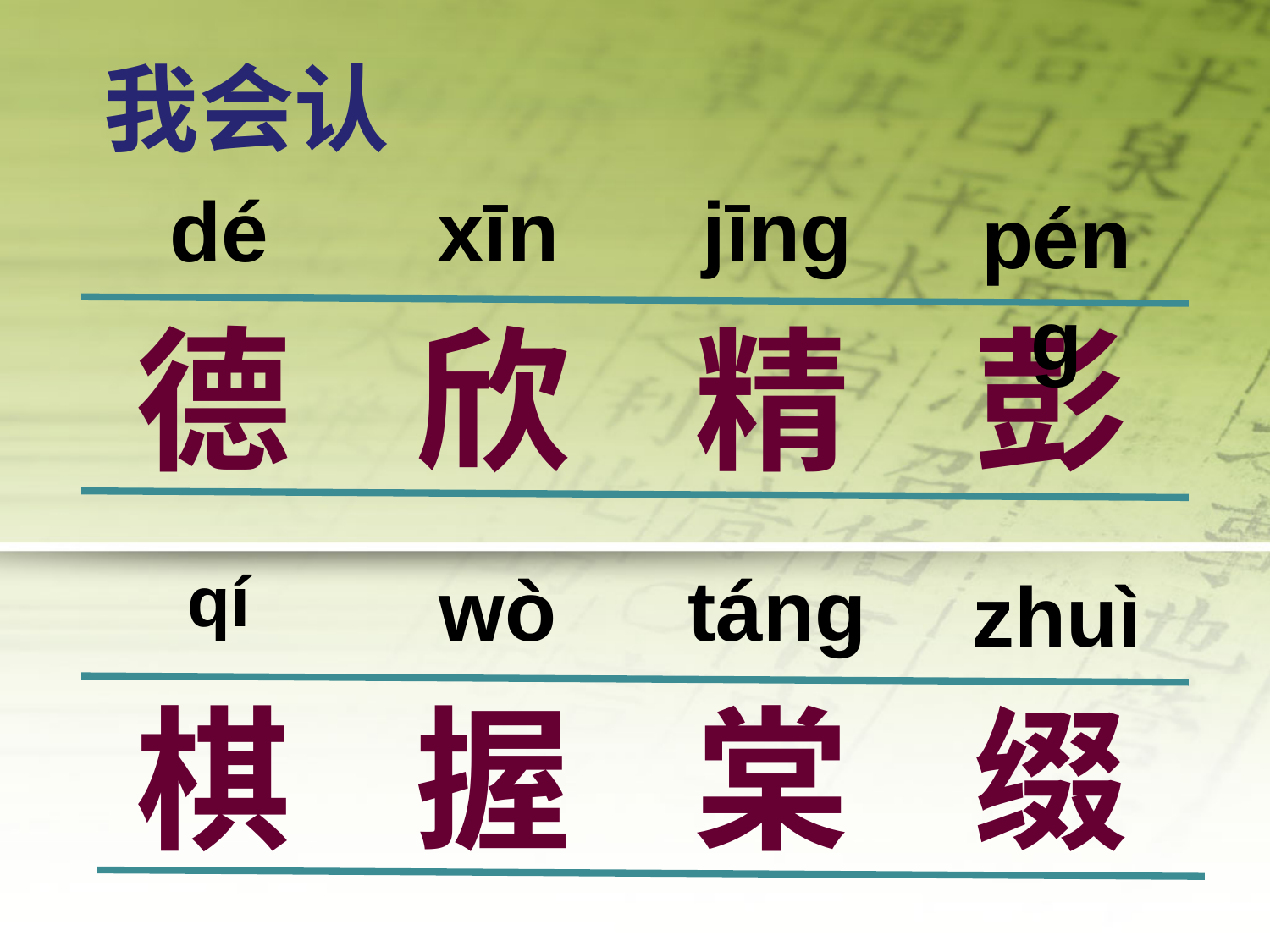

我会认
dé
xīn
jīng
péng
德
欣
精
彭
qí
wò
táng
zhuì
棋
握
棠
缀